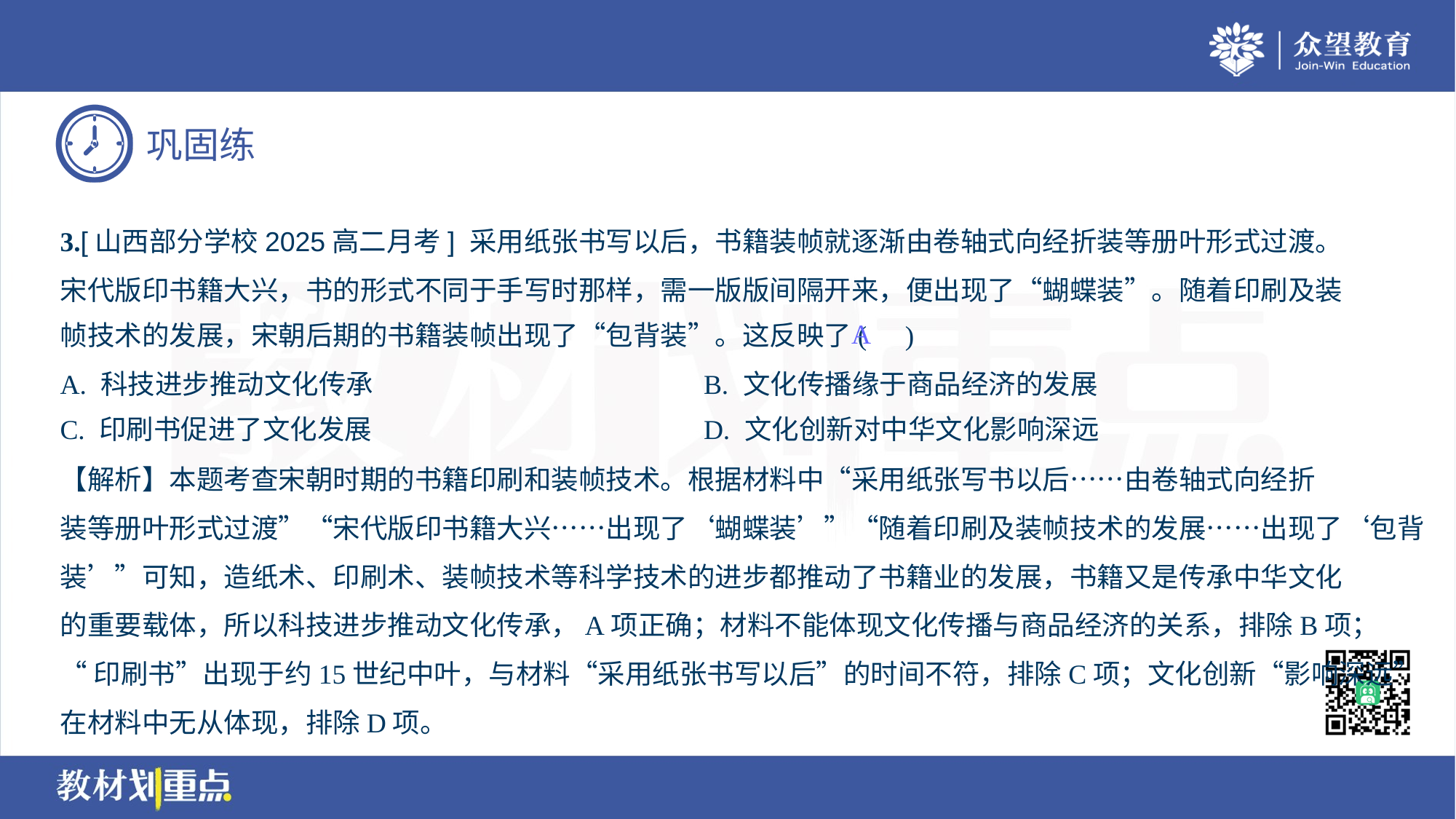

3.[山西部分学校2025高二月考] 采用纸张书写以后，书籍装帧就逐渐由卷轴式向经折装等册叶形式过渡。
宋代版印书籍大兴，书的形式不同于手写时那样，需一版版间隔开来，便出现了“蝴蝶装”。随着印刷及装
帧技术的发展，宋朝后期的书籍装帧出现了“包背装”。这反映了(     )
A
A. 科技进步推动文化传承	B. 文化传播缘于商品经济的发展
C. 印刷书促进了文化发展	D. 文化创新对中华文化影响深远
【解析】本题考查宋朝时期的书籍印刷和装帧技术。根据材料中“采用纸张写书以后……由卷轴式向经折
装等册叶形式过渡”“宋代版印书籍大兴……出现了‘蝴蝶装’”“随着印刷及装帧技术的发展……出现了‘包背
装’”可知，造纸术、印刷术、装帧技术等科学技术的进步都推动了书籍业的发展，书籍又是传承中华文化
的重要载体，所以科技进步推动文化传承，A项正确；材料不能体现文化传播与商品经济的关系，排除B项；
“印刷书”出现于约15世纪中叶，与材料“采用纸张书写以后”的时间不符，排除C项；文化创新“影响深远”
在材料中无从体现，排除D项。